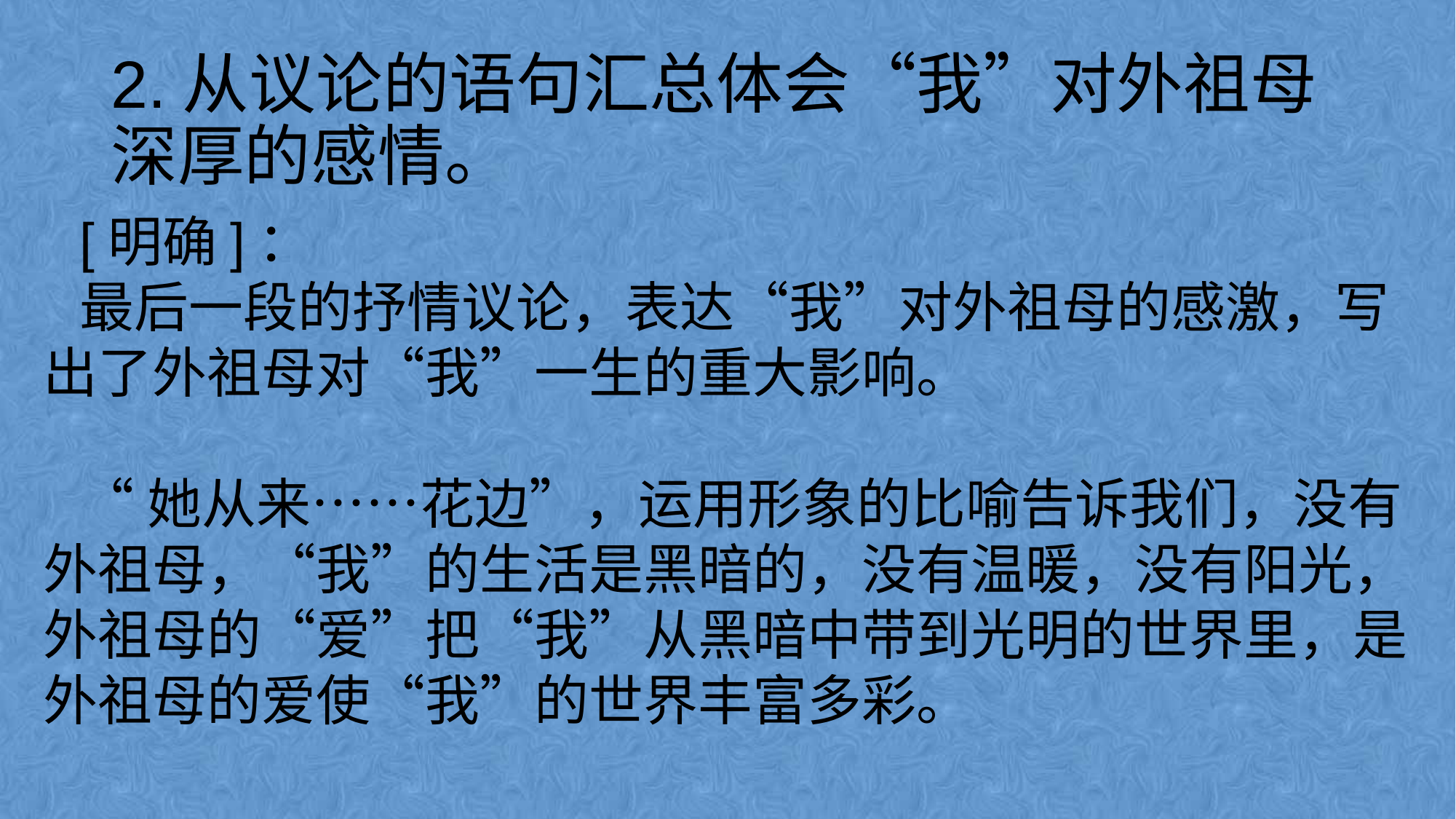

# 2.从议论的语句汇总体会“我”对外祖母深厚的感情。
[明确]：
最后一段的抒情议论，表达“我”对外祖母的感激，写出了外祖母对“我”一生的重大影响。
“她从来……花边”，运用形象的比喻告诉我们，没有外祖母，“我”的生活是黑暗的，没有温暖，没有阳光，外祖母的“爱”把“我”从黑暗中带到光明的世界里，是外祖母的爱使“我”的世界丰富多彩。